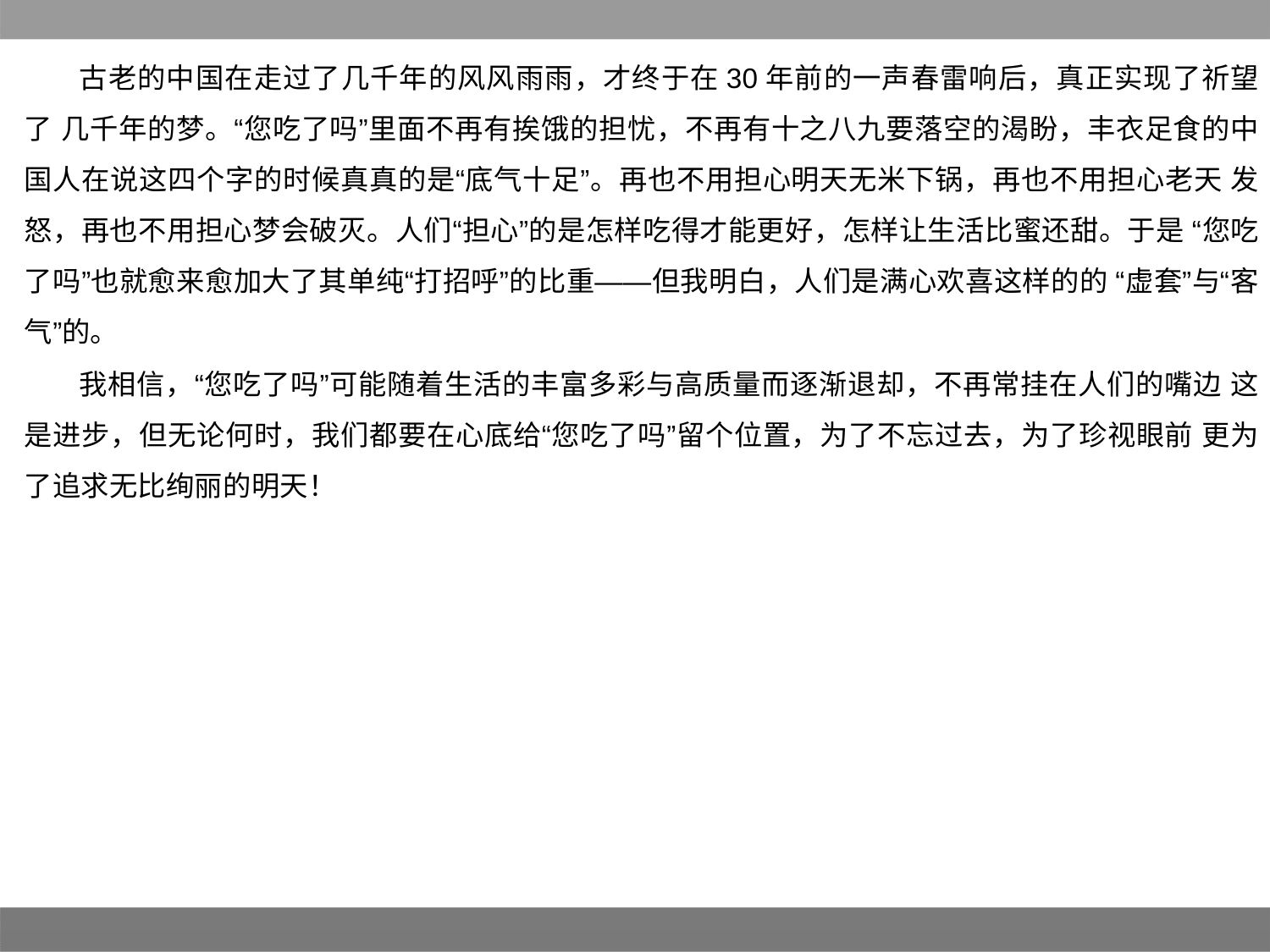

古老的中国在走过了几千年的风风雨雨，才终于在30年前的一声春雷响后，真正实现了祈望了 几千年的梦。“您吃了吗”里面不再有挨饿的担忧，不再有十之八九要落空的渴盼，丰衣足食的中 国人在说这四个字的时候真真的是“底气十足”。再也不用担心明天无米下锅，再也不用担心老天 发怒，再也不用担心梦会破灭。人们“担心”的是怎样吃得才能更好，怎样让生活比蜜还甜。于是 “您吃了吗”也就愈来愈加大了其单纯“打招呼”的比重——但我明白，人们是满心欢喜这样的的 “虚套”与“客气”的。
我相信，“您吃了吗”可能随着生活的丰富多彩与高质量而逐渐退却，不再常挂在人们的嘴边 这是进步，但无论何时，我们都要在心底给“您吃了吗”留个位置，为了不忘过去，为了珍视眼前 更为了追求无比绚丽的明天！